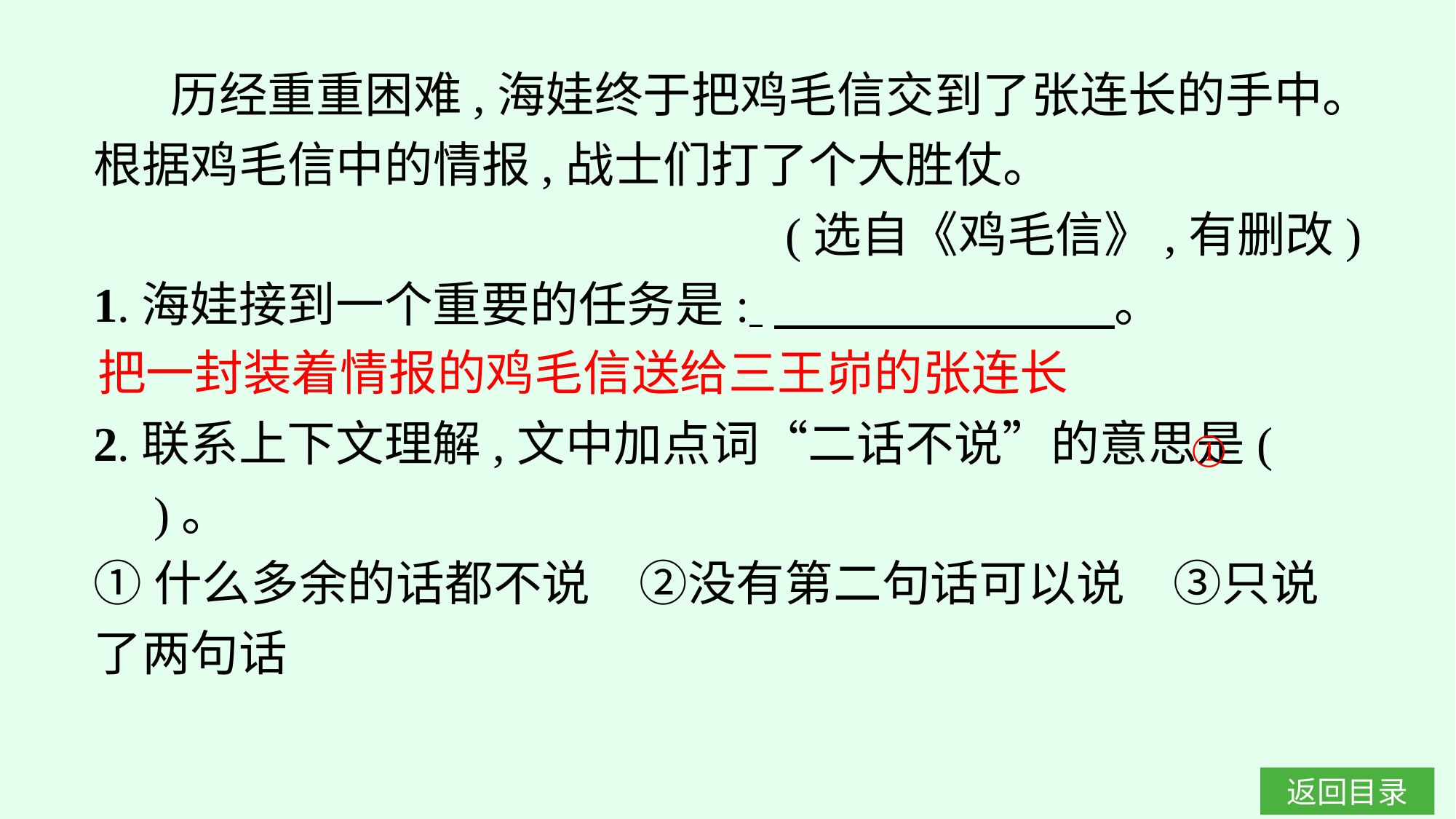

历经重重困难,海娃终于把鸡毛信交到了张连长的手中。根据鸡毛信中的情报,战士们打了个大胜仗。
(选自《鸡毛信》,有删改)
1.海娃接到一个重要的任务是: 　　　　　　　。

2.联系上下文理解,文中加点词“二话不说”的意思是(　　)。
①什么多余的话都不说　②没有第二句话可以说　③只说了两句话
把一封装着情报的鸡毛信送给三王峁的张连长
①